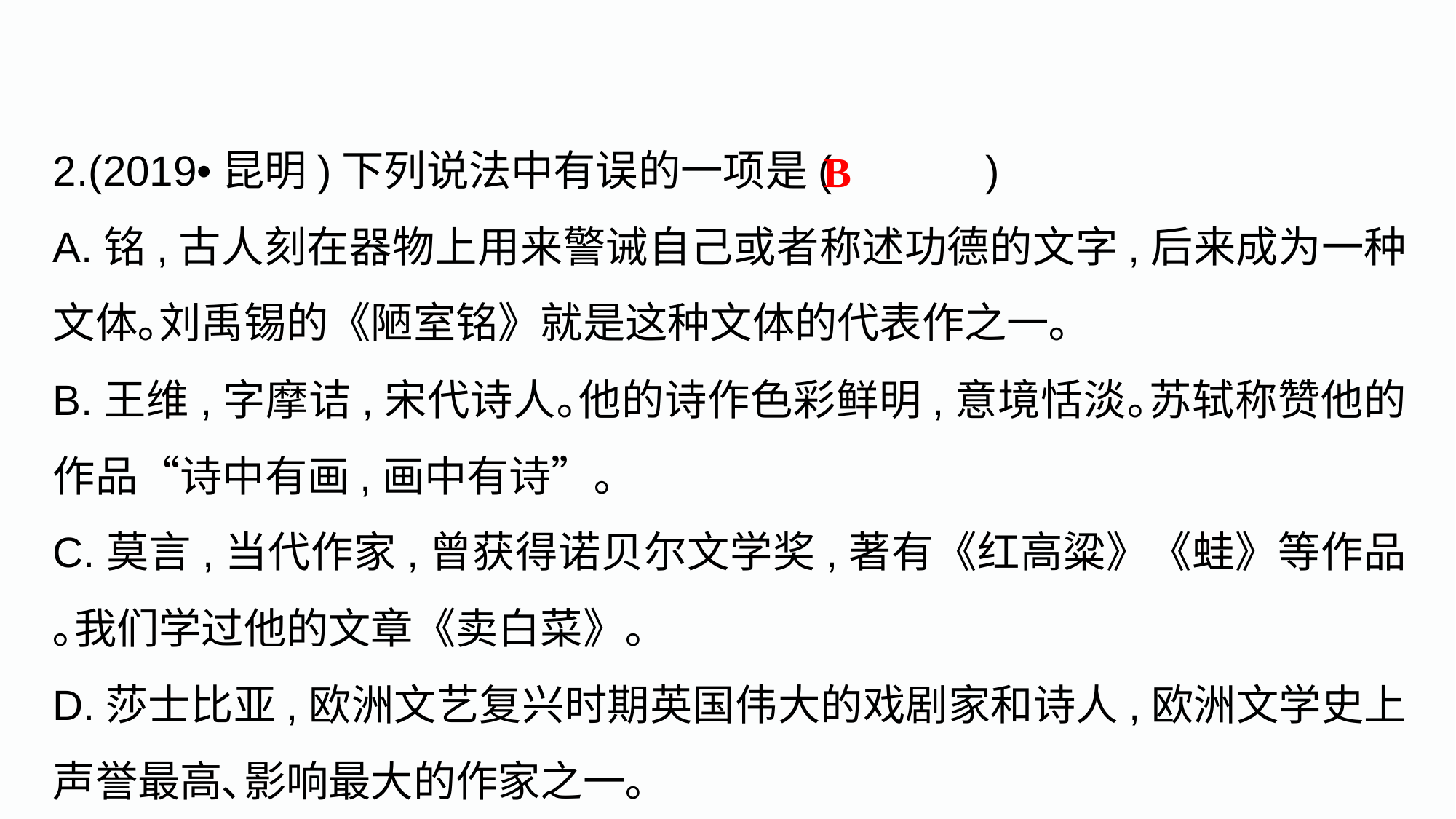

2.(2019•昆明)下列说法中有误的一项是(	     )
A.铭,古人刻在器物上用来警诫自己或者称述功德的文字,后来成为一种文体｡刘禹锡的《陋室铭》就是这种文体的代表作之一｡
B.王维,字摩诘,宋代诗人｡他的诗作色彩鲜明,意境恬淡｡苏轼称赞他的作品“诗中有画,画中有诗”｡
C.莫言,当代作家,曾获得诺贝尔文学奖,著有《红高粱》《蛙》等作品｡我们学过他的文章《卖白菜》｡
D.莎士比亚,欧洲文艺复兴时期英国伟大的戏剧家和诗人,欧洲文学史上声誉最高､影响最大的作家之一｡
B